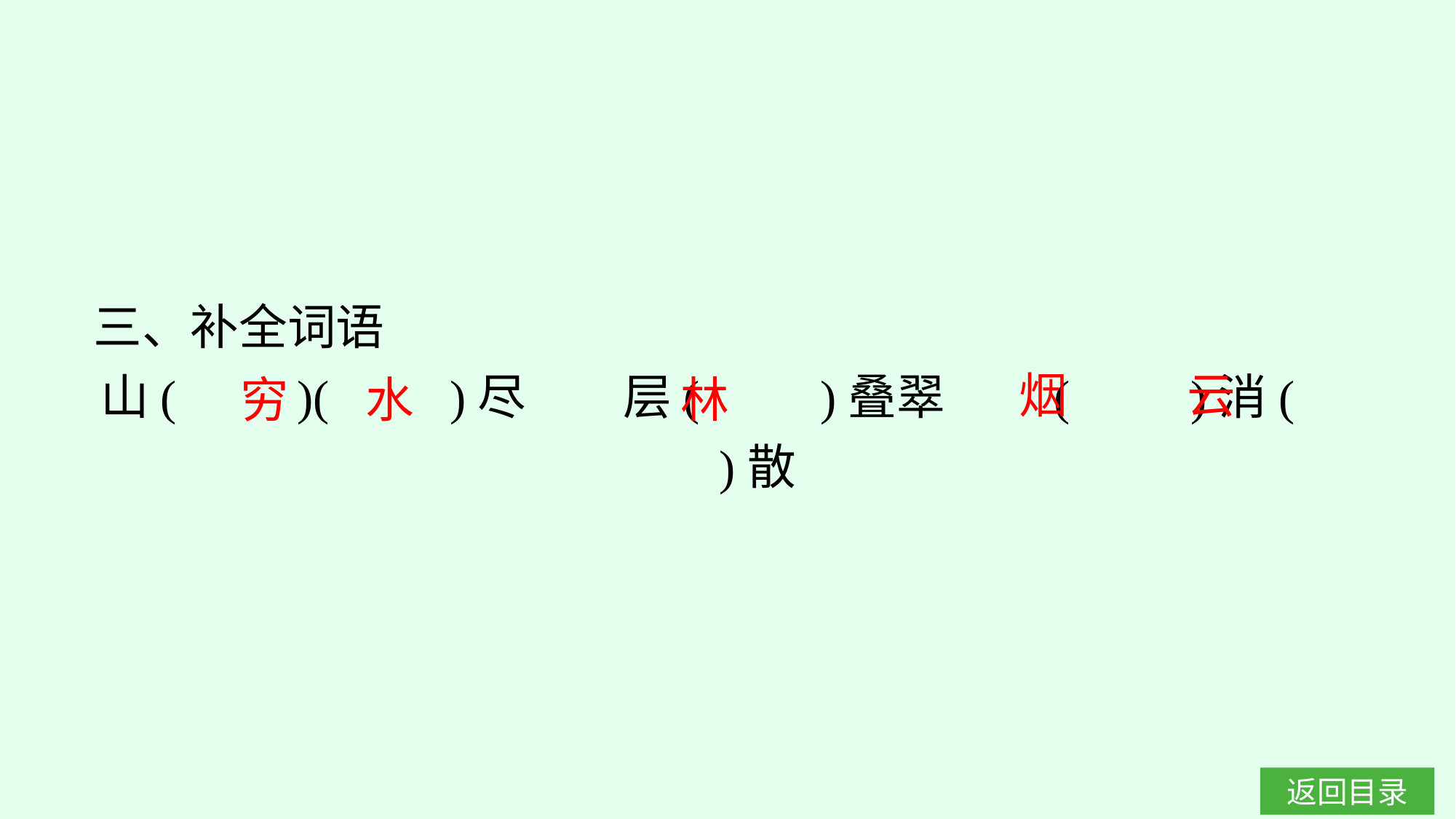

三、补全词语
山(　　)(　　)尽　　层(　　)叠翠　　(　　)消(　　)散
烟           云
穷       水
林